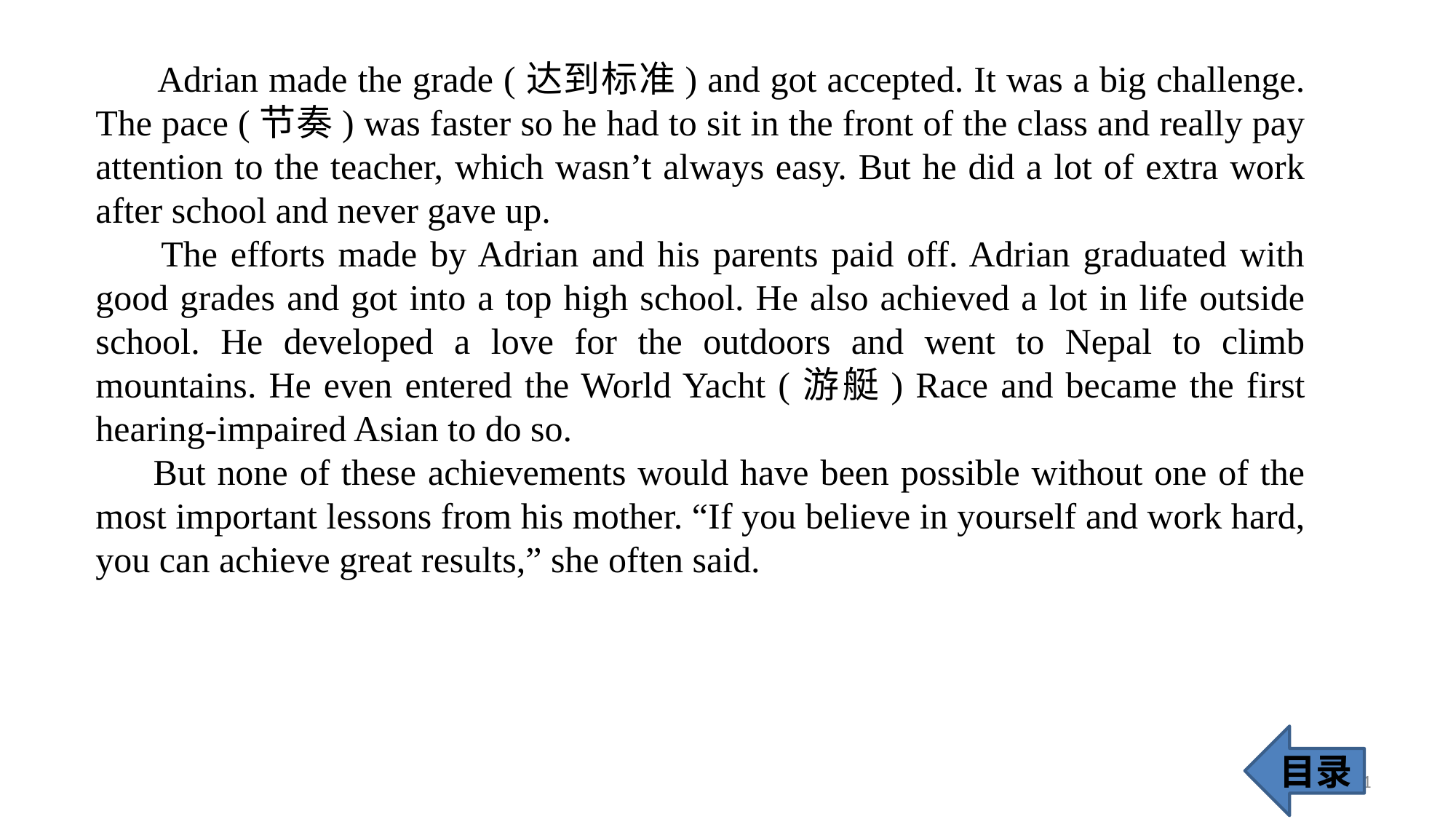

Adrian made the grade (达到标准) and got accepted. It was a big challenge. The pace (节奏) was faster so he had to sit in the front of the class and really pay attention to the teacher, which wasn’t always easy. But he did a lot of extra work after school and never gave up.
     The efforts made by Adrian and his parents paid off. Adrian graduated with good grades and got into a top high school. He also achieved a lot in life outside school. He developed a love for the outdoors and went to Nepal to climb mountains. He even entered the World Yacht (游艇) Race and became the first hearing-impaired Asian to do so.
     But none of these achievements would have been possible without one of the most important lessons from his mother. “If you believe in yourself and work hard, you can achieve great results,” she often said.

目录
31